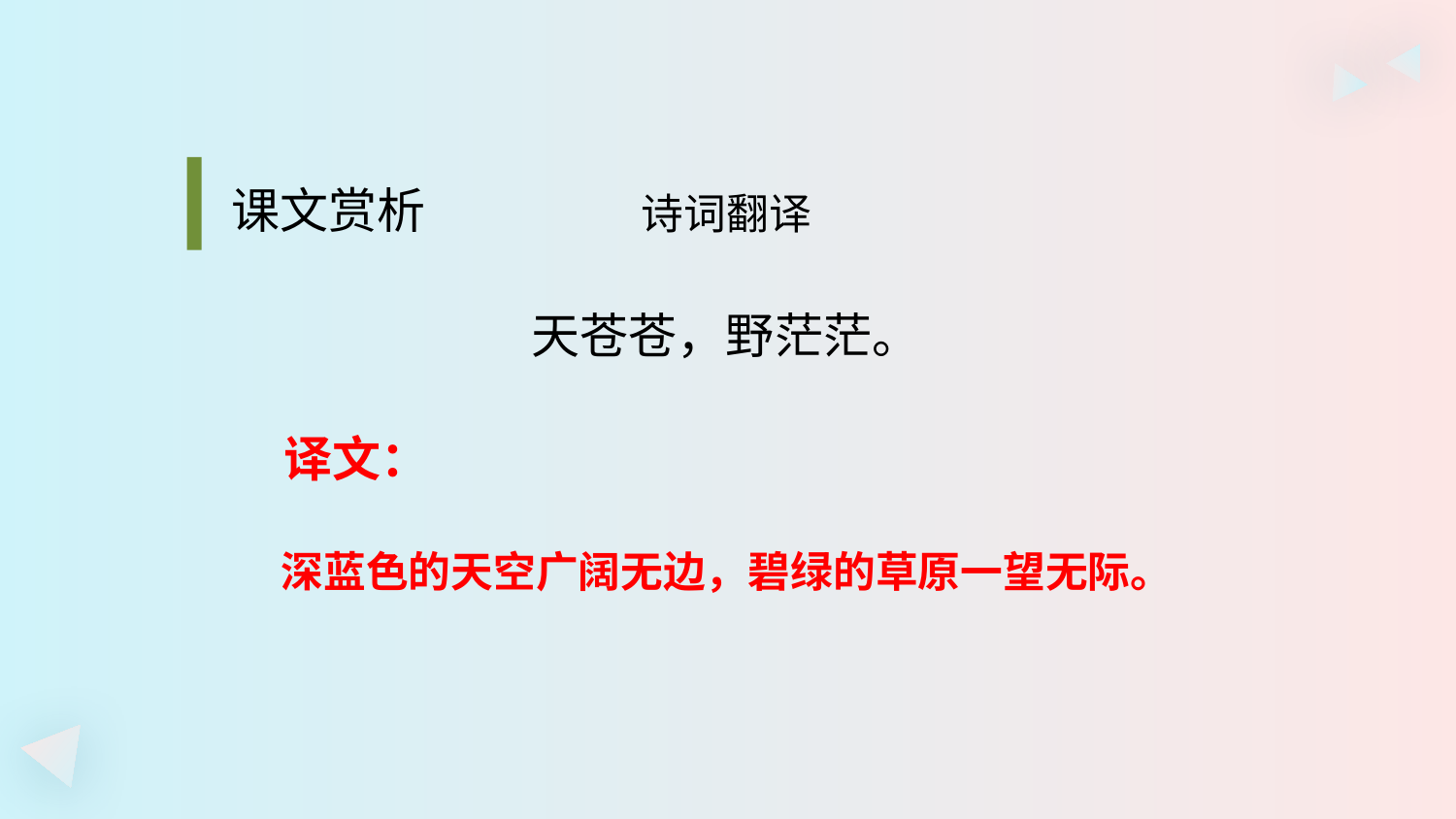

#

课文赏析
诗词翻译
天苍苍，野茫茫。
 译文：

 深蓝色的天空广阔无边，碧绿的草原一望无际。